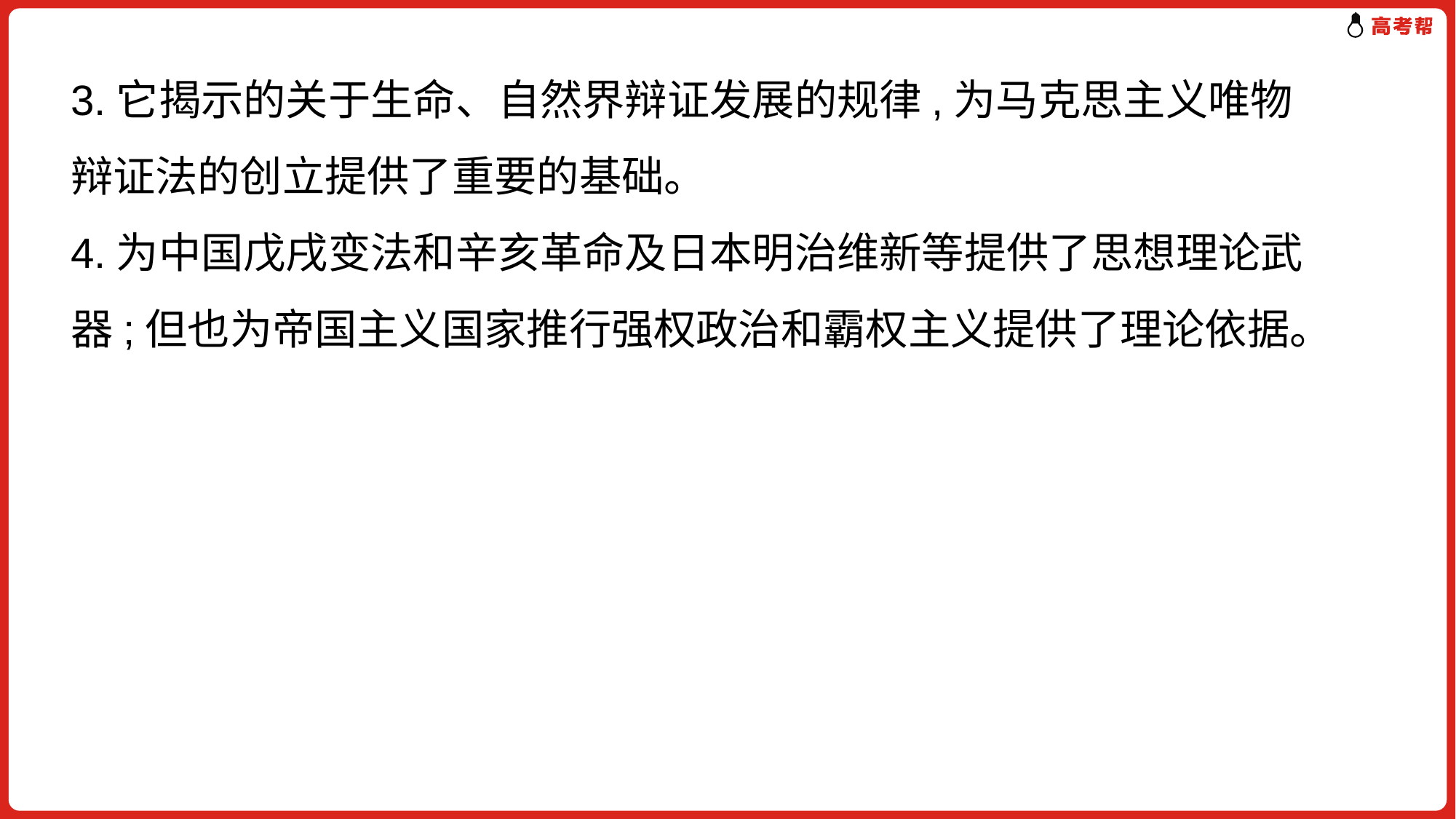

# 3.它揭示的关于生命、自然界辩证发展的规律,为马克思主义唯物辩证法的创立提供了重要的基础。 4.为中国戊戌变法和辛亥革命及日本明治维新等提供了思想理论武器;但也为帝国主义国家推行强权政治和霸权主义提供了理论依据。